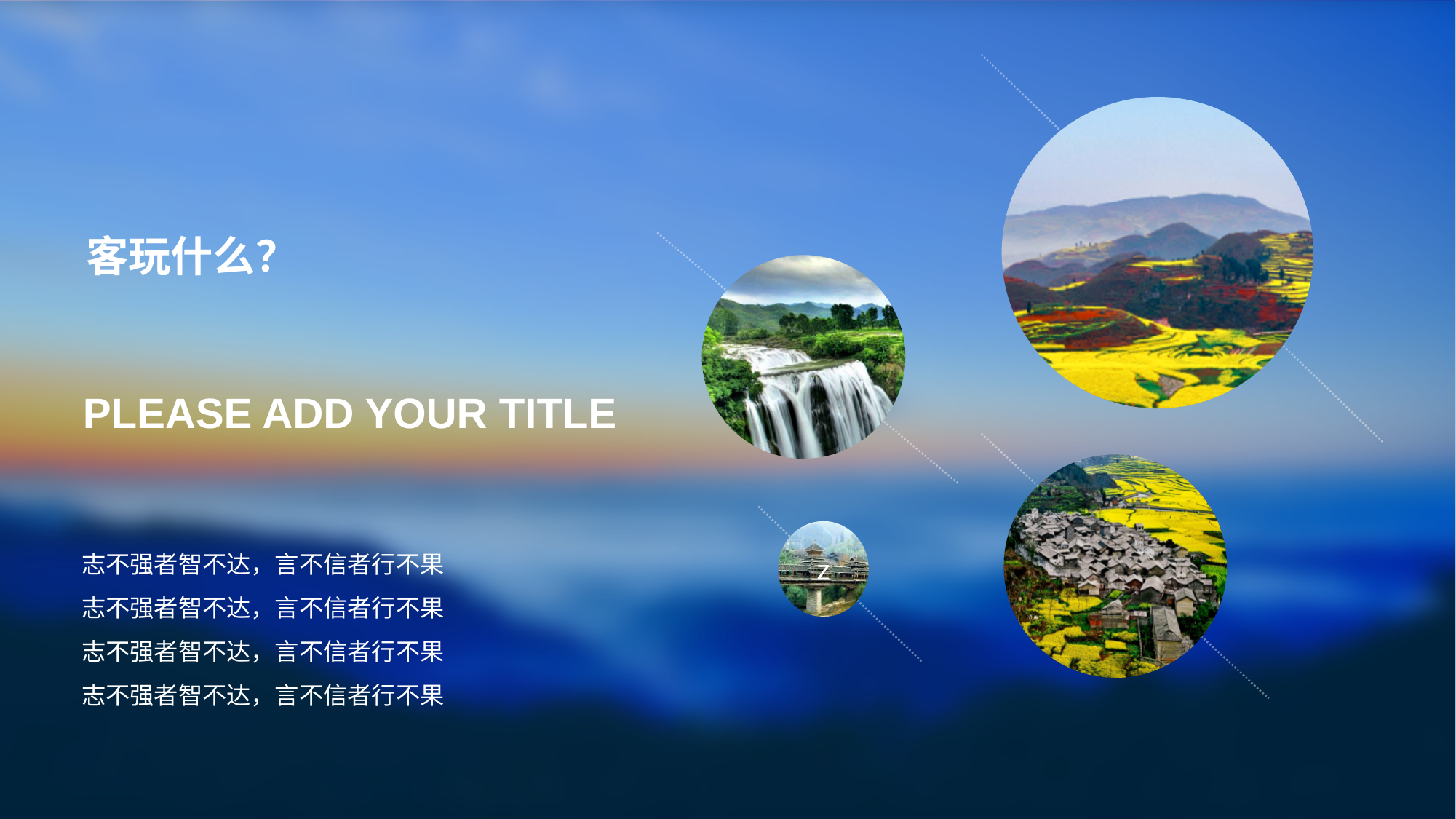

客玩什么？

PLEASE ADD YOUR TITLE

z
志不强者智不达，言不信者行不果志不强者智不达，言不信者行不果志不强者智不达，言不信者行不果志不强者智不达，言不信者行不果